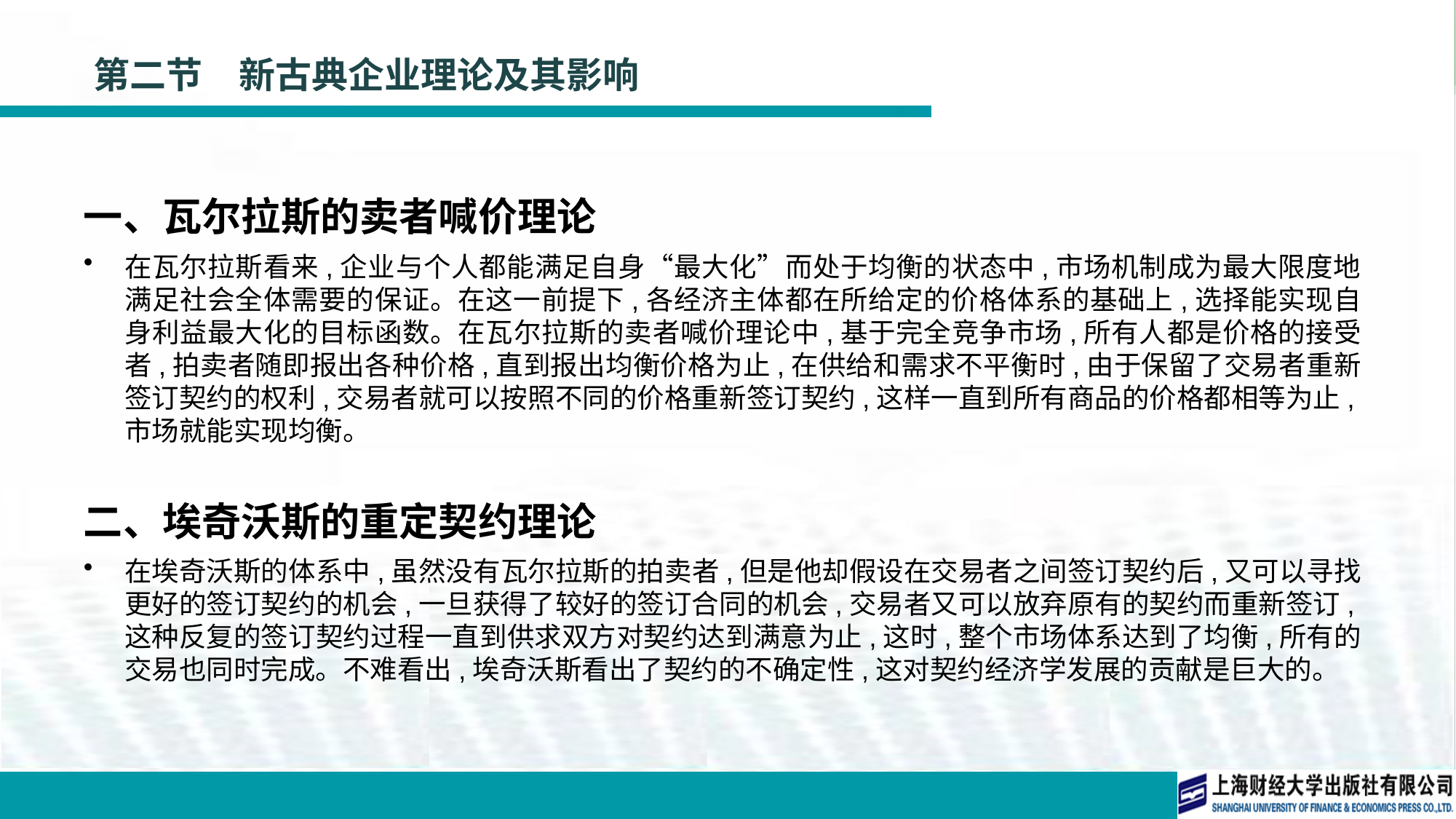

# 第二节　新古典企业理论及其影响
一、瓦尔拉斯的卖者喊价理论
在瓦尔拉斯看来,企业与个人都能满足自身“最大化”而处于均衡的状态中,市场机制成为最大限度地满足社会全体需要的保证。在这一前提下,各经济主体都在所给定的价格体系的基础上,选择能实现自身利益最大化的目标函数。在瓦尔拉斯的卖者喊价理论中,基于完全竞争市场,所有人都是价格的接受者,拍卖者随即报出各种价格,直到报出均衡价格为止,在供给和需求不平衡时,由于保留了交易者重新签订契约的权利,交易者就可以按照不同的价格重新签订契约,这样一直到所有商品的价格都相等为止,市场就能实现均衡。

二、埃奇沃斯的重定契约理论
在埃奇沃斯的体系中,虽然没有瓦尔拉斯的拍卖者,但是他却假设在交易者之间签订契约后,又可以寻找更好的签订契约的机会,一旦获得了较好的签订合同的机会,交易者又可以放弃原有的契约而重新签订,这种反复的签订契约过程一直到供求双方对契约达到满意为止,这时,整个市场体系达到了均衡,所有的交易也同时完成。不难看出,埃奇沃斯看出了契约的不确定性,这对契约经济学发展的贡献是巨大的。